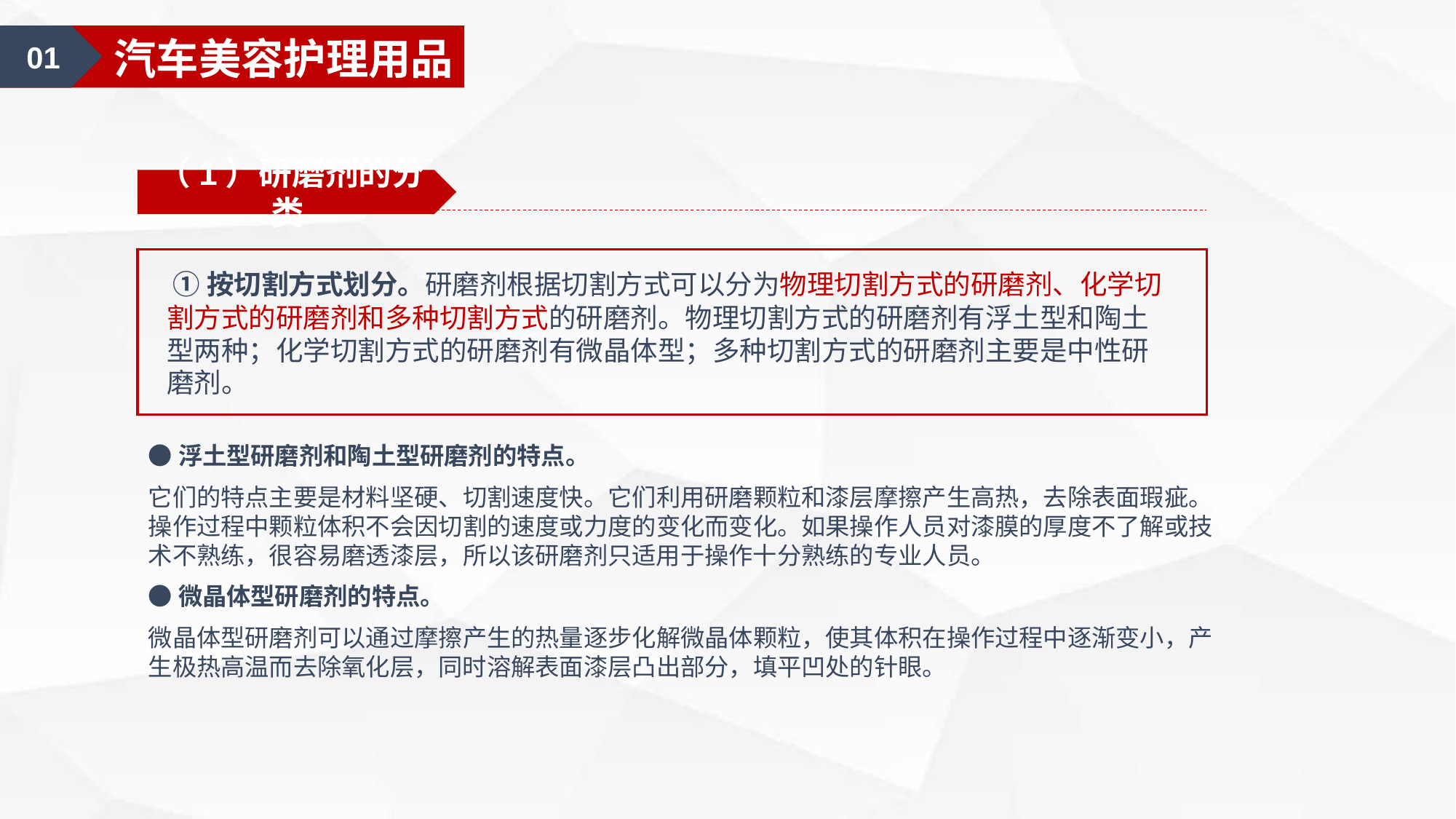

01
汽车美容认知

01
汽车美容护理用品
（1）研磨剂的分类

 ①按切割方式划分。研磨剂根据切割方式可以分为物理切割方式的研磨剂、化学切割方式的研磨剂和多种切割方式的研磨剂。物理切割方式的研磨剂有浮土型和陶土型两种；化学切割方式的研磨剂有微晶体型；多种切割方式的研磨剂主要是中性研磨剂。
●浮土型研磨剂和陶土型研磨剂的特点。
它们的特点主要是材料坚硬、切割速度快。它们利用研磨颗粒和漆层摩擦产生高热，去除表面瑕疵。操作过程中颗粒体积不会因切割的速度或力度的变化而变化。如果操作人员对漆膜的厚度不了解或技术不熟练，很容易磨透漆层，所以该研磨剂只适用于操作十分熟练的专业人员。
●微晶体型研磨剂的特点。
微晶体型研磨剂可以通过摩擦产生的热量逐步化解微晶体颗粒，使其体积在操作过程中逐渐变小，产生极热高温而去除氧化层，同时溶解表面漆层凸出部分，填平凹处的针眼。